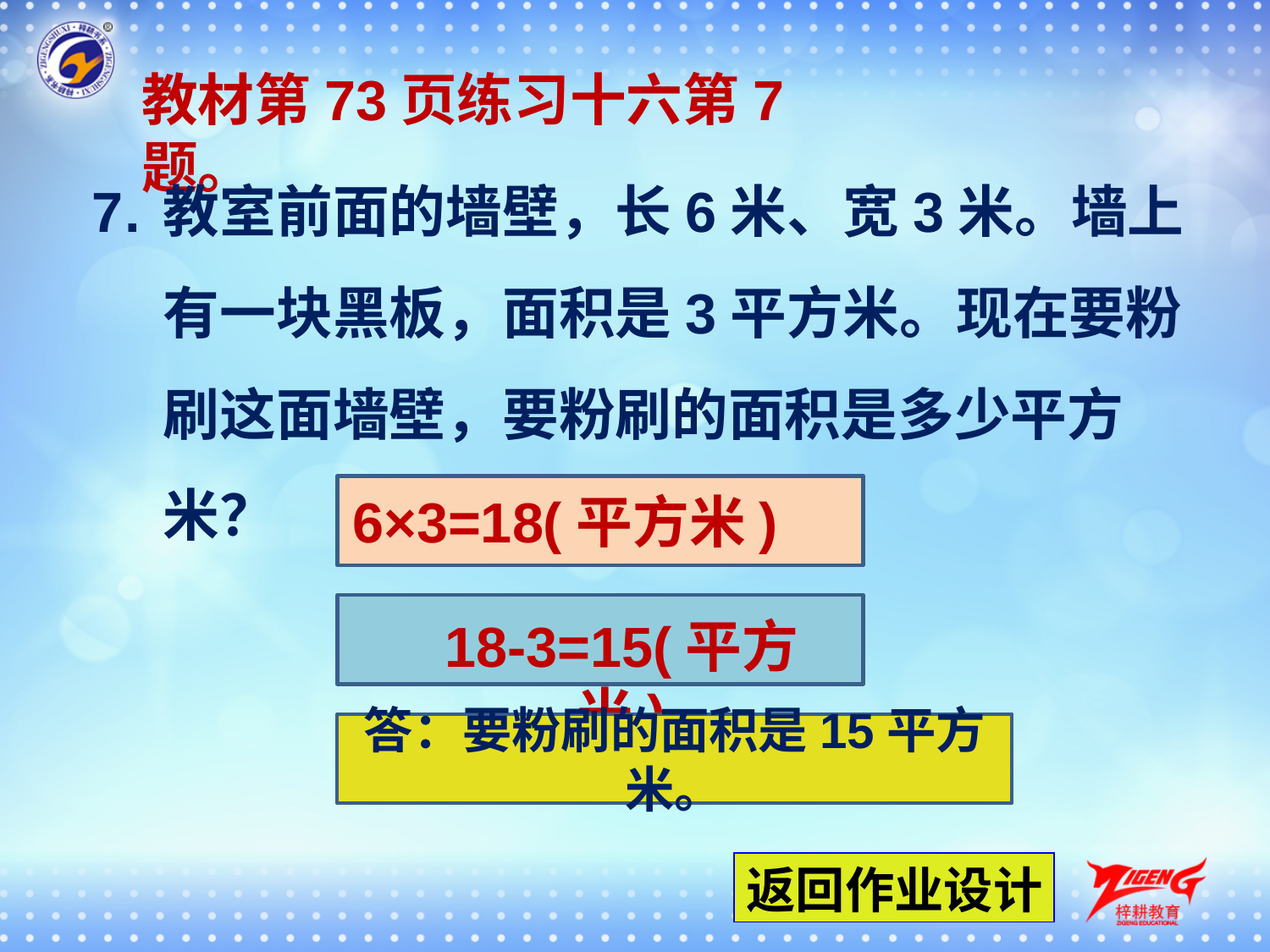

教材第73页练习十六第7题。
教室前面的墙壁，长6米、宽3米。墙上有一块黑板，面积是3平方米。现在要粉刷这面墙壁，要粉刷的面积是多少平方米？
6×3=18(平方米)

18-3=15(平方米)
答：要粉刷的面积是15平方米。

返回作业设计